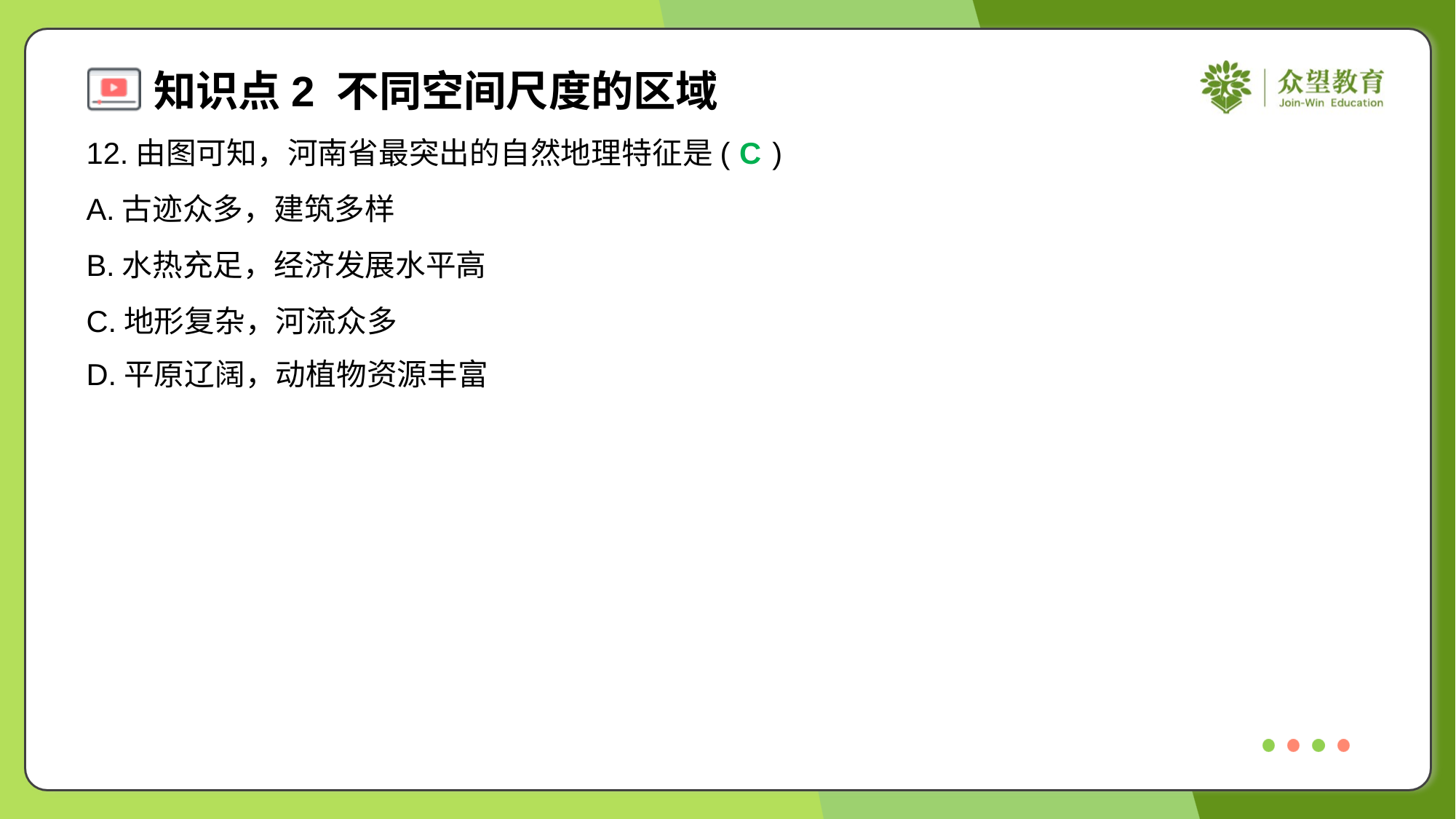

12.由图可知，河南省最突出的自然地理特征是(     )
C
A.古迹众多，建筑多样
B.水热充足，经济发展水平高
C.地形复杂，河流众多
D.平原辽阔，动植物资源丰富